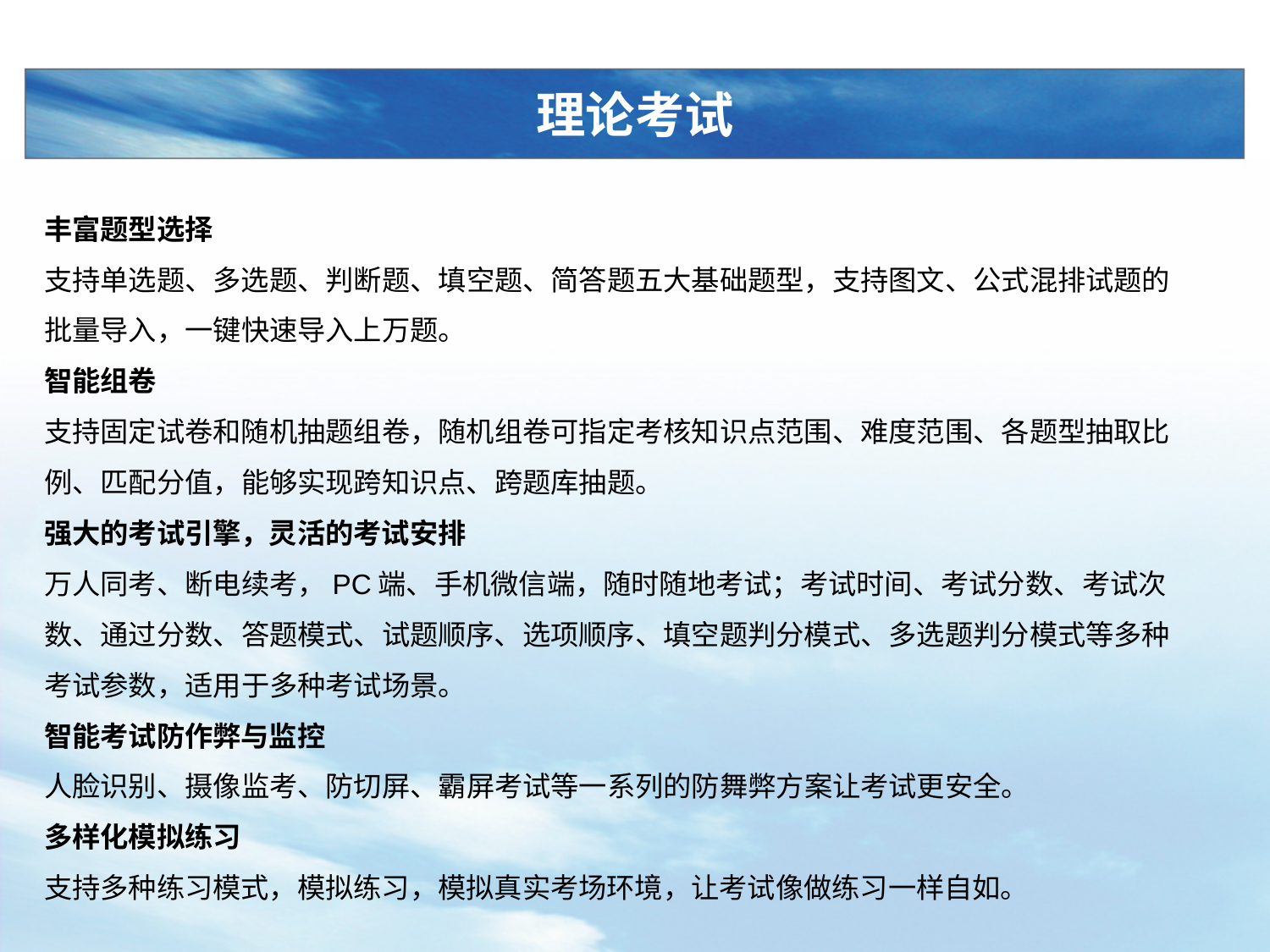

# 理论考试
丰富题型选择
支持单选题、多选题、判断题、填空题、简答题五大基础题型，支持图文、公式混排试题的批量导入，一键快速导入上万题。
智能组卷
支持固定试卷和随机抽题组卷，随机组卷可指定考核知识点范围、难度范围、各题型抽取比例、匹配分值，能够实现跨知识点、跨题库抽题。
强大的考试引擎，灵活的考试安排
万人同考、断电续考，PC端、手机微信端，随时随地考试；考试时间、考试分数、考试次数、通过分数、答题模式、试题顺序、选项顺序、填空题判分模式、多选题判分模式等多种考试参数，适用于多种考试场景。
智能考试防作弊与监控
人脸识别、摄像监考、防切屏、霸屏考试等一系列的防舞弊方案让考试更安全。
多样化模拟练习
支持多种练习模式，模拟练习，模拟真实考场环境，让考试像做练习一样自如。